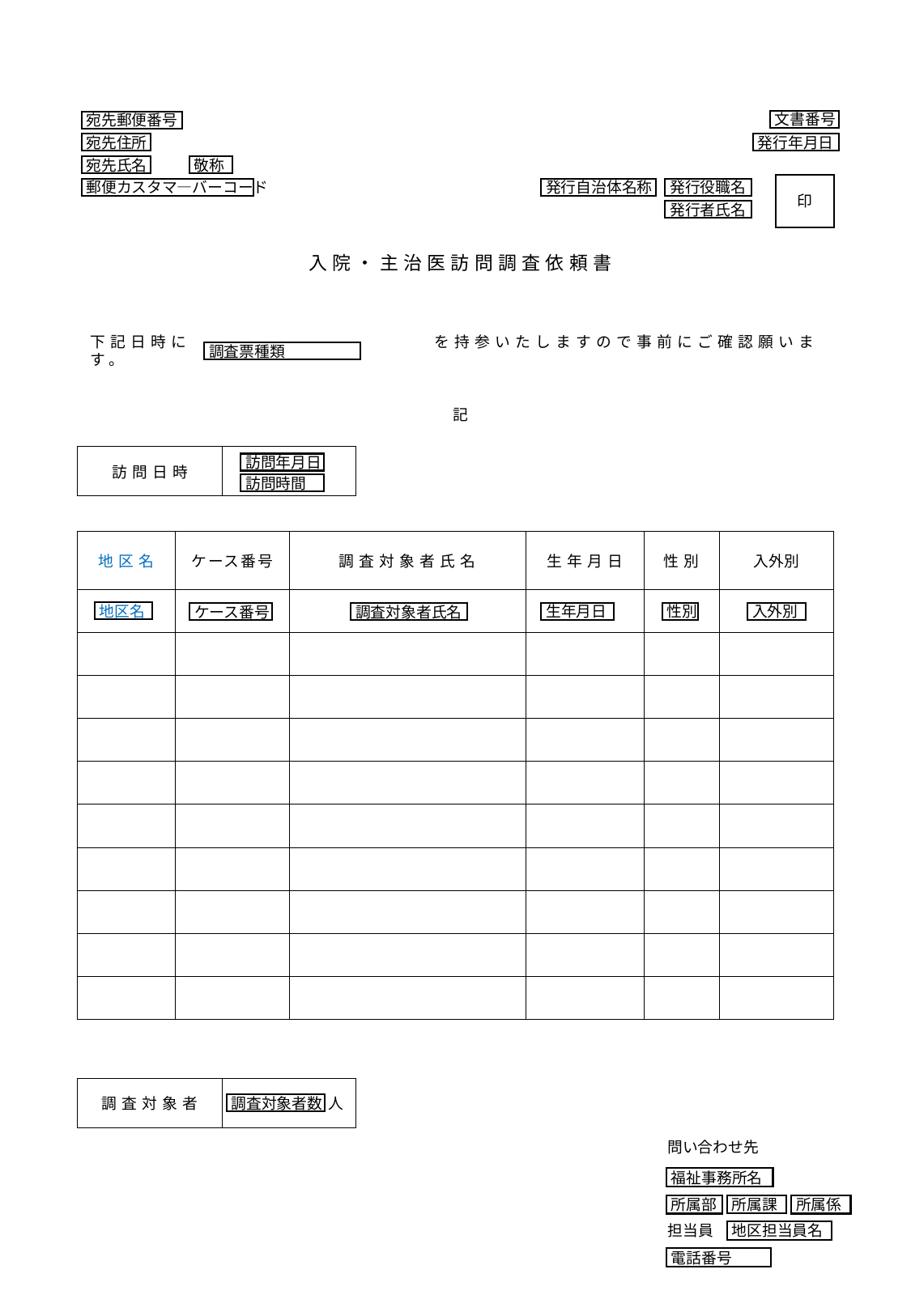

文書番号
宛先郵便番号
宛先住所
発行年月日
宛先氏名
敬称
印
郵便カスタマ―バーコード
発行自治体名称
発行役職名
発行者氏名
入院・主治医訪問調査依頼書
下記日時に　　　　　　　　　　　　を持参いたしますので事前にご確認願います。

記

調査票種類
| 訪問日時 |  |
| --- | --- |
訪問年月日
訪問時間
| 地区名 | ケース番号 | 調査対象者氏名 | 生年月日 | 性別 | 入外別 |
| --- | --- | --- | --- | --- | --- |
|  |  |  |  |  |  |
|  |  |  |  |  |  |
|  |  |  |  |  |  |
|  |  |  |  |  |  |
|  |  |  |  |  |  |
|  |  |  |  |  |  |
|  |  |  |  |  |  |
|  |  |  |  |  |  |
|  |  |  |  |  |  |
|  |  |  |  |  |  |
地区名
生年月日
性別
入外別
調査対象者氏名
ケース番号
| 調査対象者 | 人 |
| --- | --- |
調査対象者数
問い合わせ先
福祉事務所名
所属部
所属係
所属課
担当員
地区担当員名
電話番号